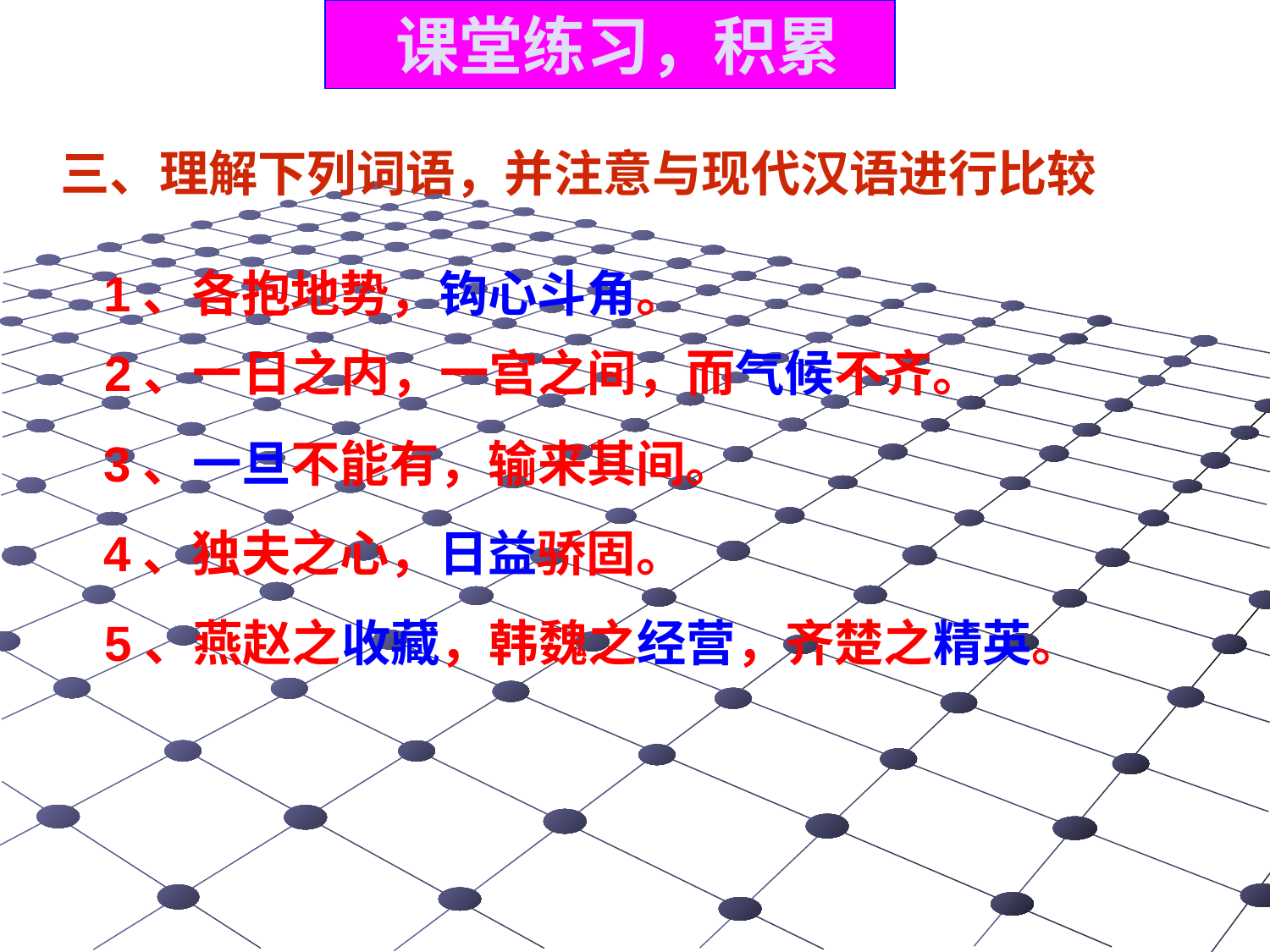

课堂练习，积累
三、理解下列词语，并注意与现代汉语进行比较
1、各抱地势，钩心斗角。
2、一日之内，一宫之间，而气候不齐。
3、一旦不能有，输来其间。
4、独夫之心，日益骄固。
5、燕赵之收藏，韩魏之经营，齐楚之精英。